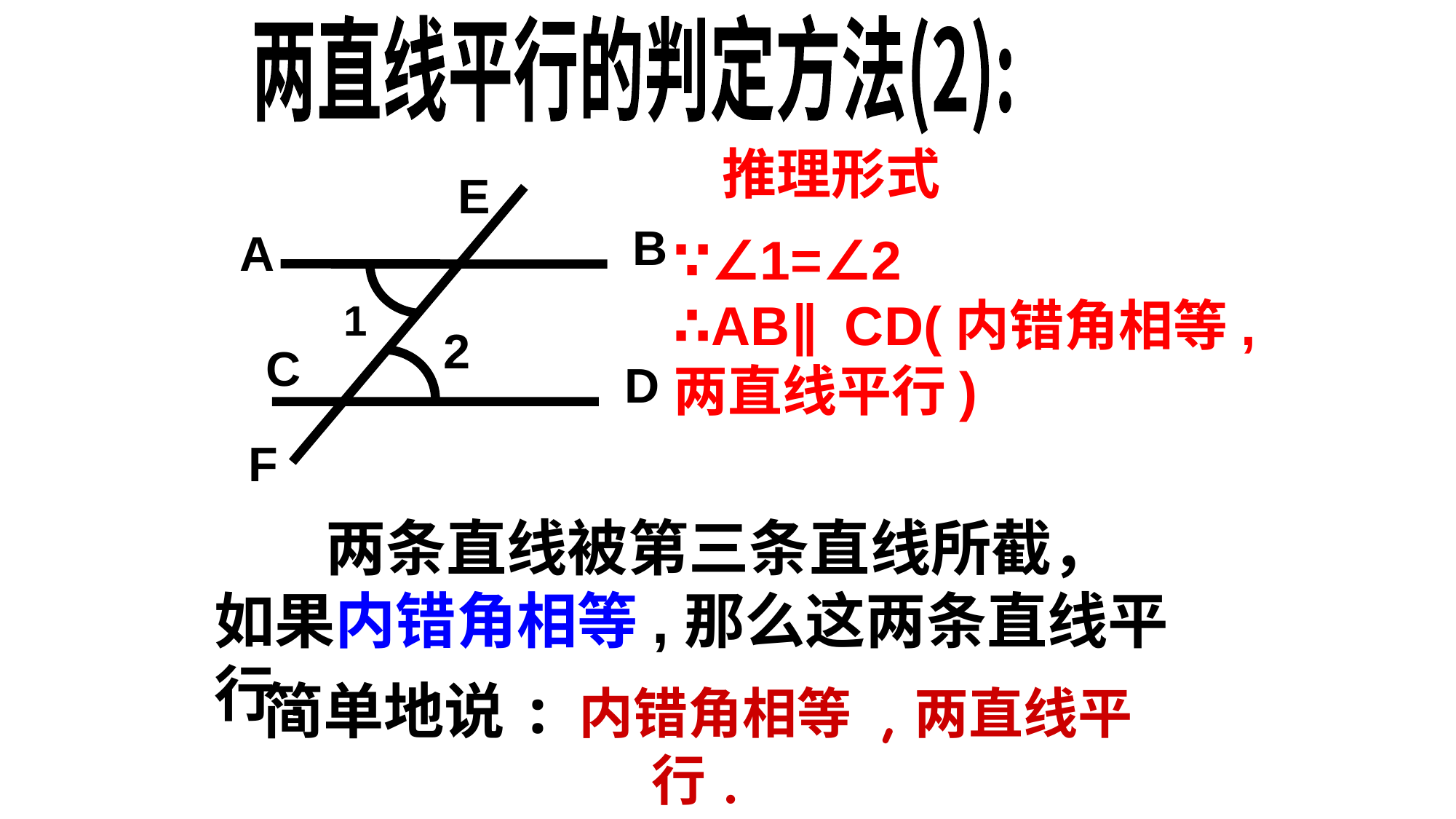

两直线平行的判定方法(2):
推理形式
∵∠1=∠2
∴AB∥CD(内错角相等,
两直线平行)
E
B
A

1
2
D

F

C
       两条直线被第三条直线所截，
如果内错角相等,那么这两条直线平行.
简单地说:  内错角相等 ,两直线平行.